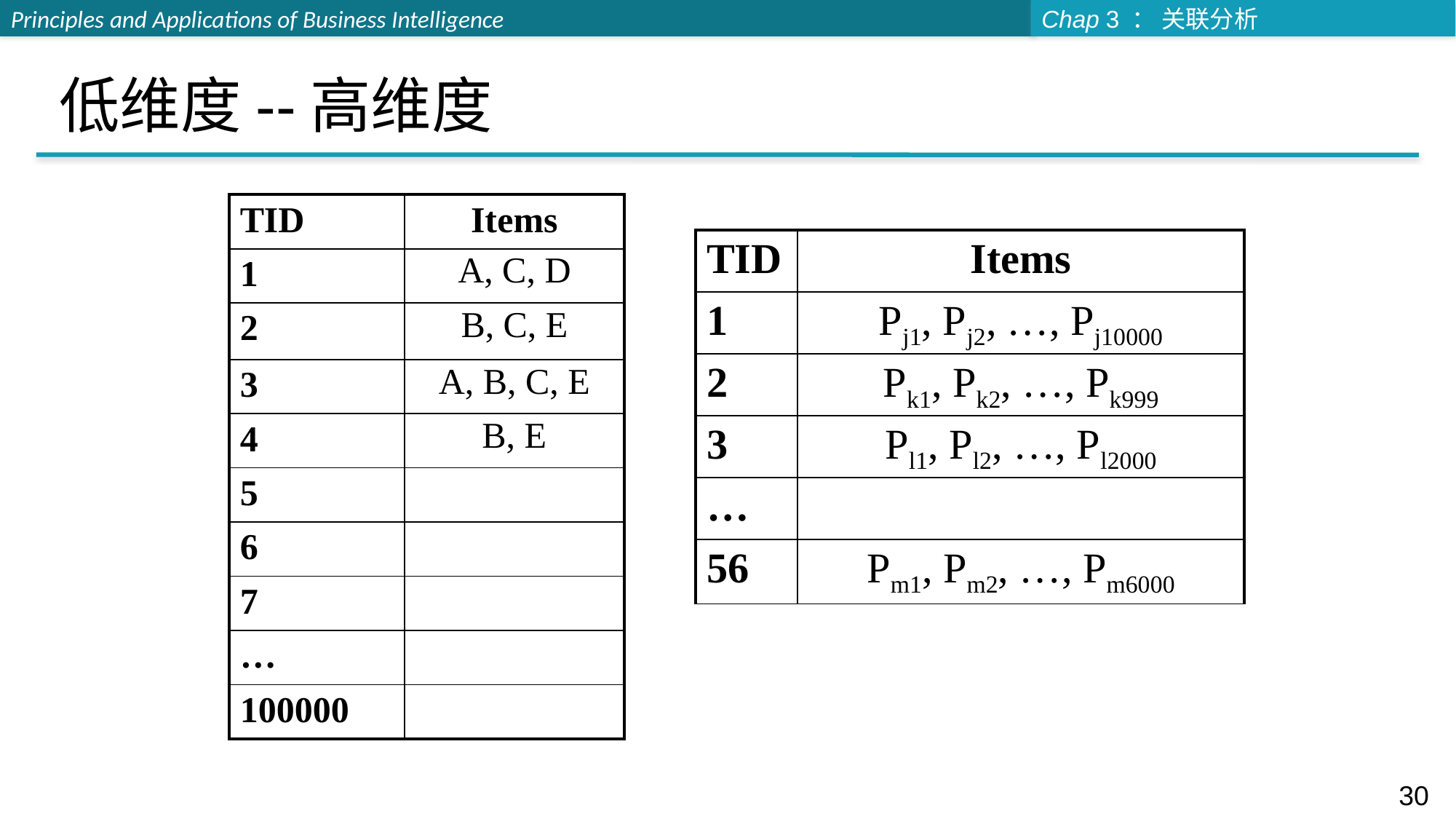

# 低维度--高维度
| TID | Items |
| --- | --- |
| 1 | A, C, D |
| 2 | B, C, E |
| 3 | A, B, C, E |
| 4 | B, E |
| 5 |  |
| 6 |  |
| 7 |  |
| … |  |
| 100000 |  |
| TID | Items |
| --- | --- |
| 1 | Pj1, Pj2, …, Pj10000 |
| 2 | Pk1, Pk2, …, Pk999 |
| 3 | Pl1, Pl2, …, Pl2000 |
| … |  |
| 56 | Pm1, Pm2, …, Pm6000 |